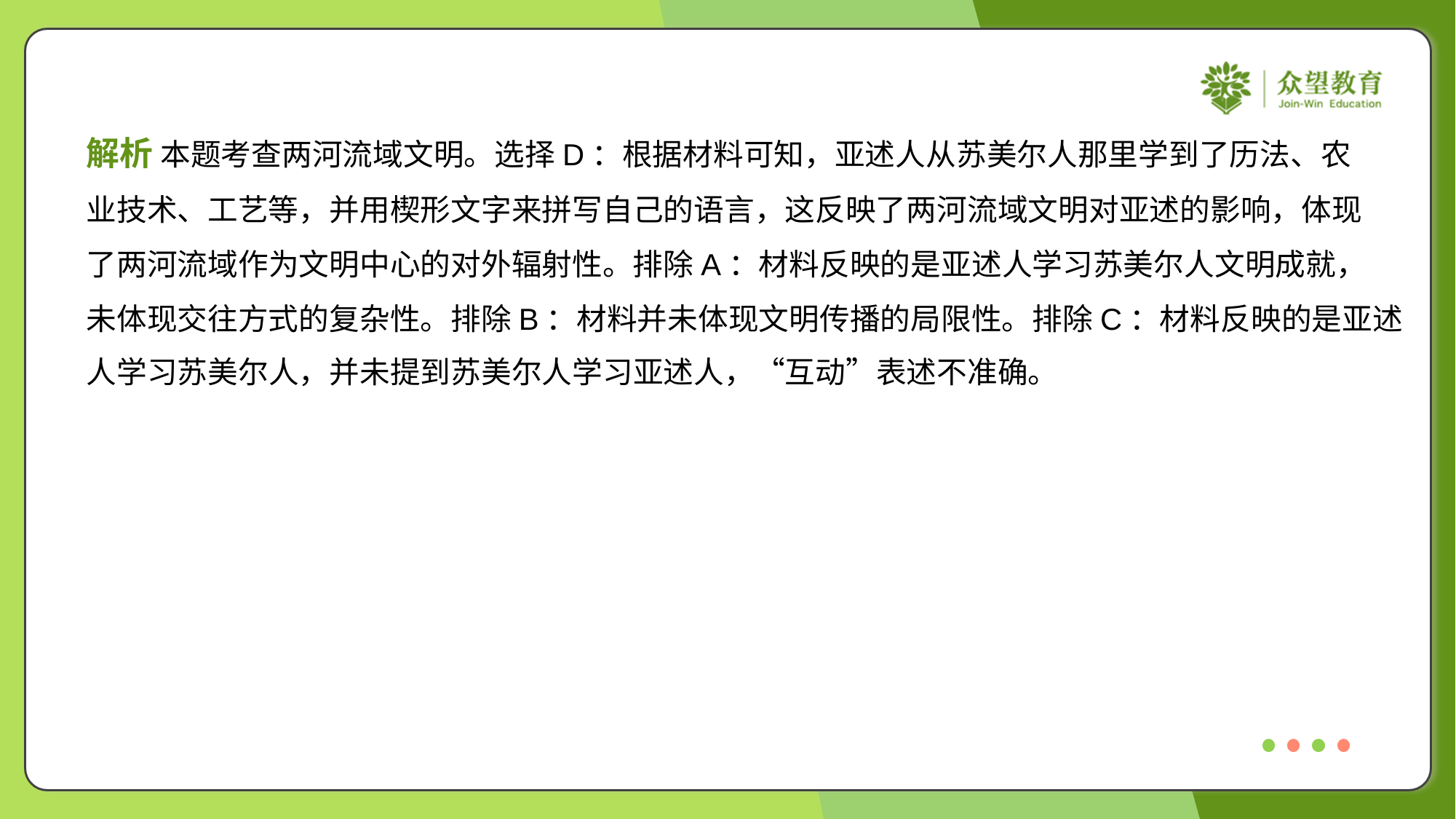

解析 本题考查两河流域文明。选择D：根据材料可知，亚述人从苏美尔人那里学到了历法、农
业技术、工艺等，并用楔形文字来拼写自己的语言，这反映了两河流域文明对亚述的影响，体现
了两河流域作为文明中心的对外辐射性。排除A：材料反映的是亚述人学习苏美尔人文明成就，
未体现交往方式的复杂性。排除B：材料并未体现文明传播的局限性。排除C：材料反映的是亚述
人学习苏美尔人，并未提到苏美尔人学习亚述人，“互动”表述不准确。